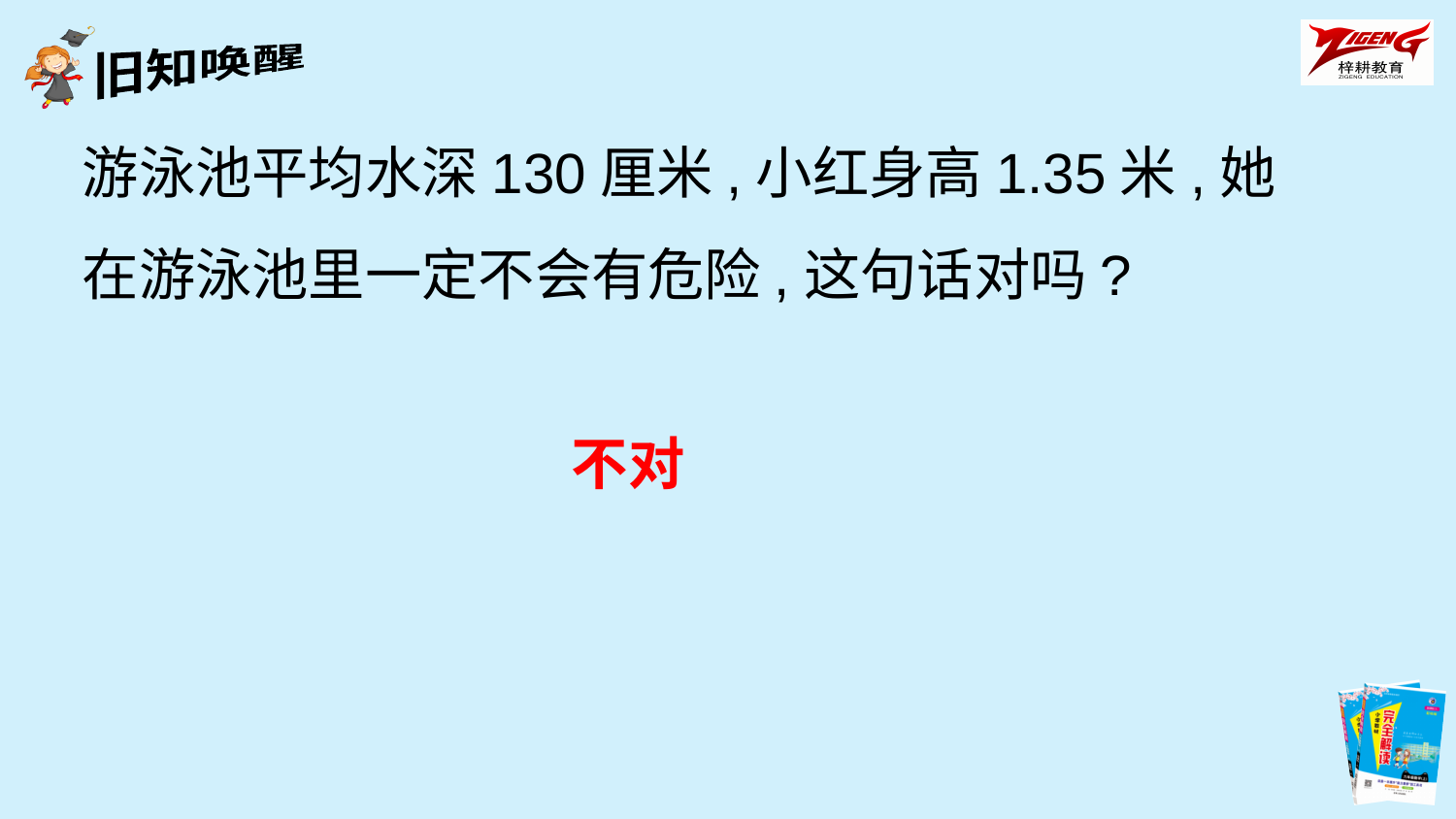

游泳池平均水深130厘米,小红身高1.35米,她在游泳池里一定不会有危险,这句话对吗?
不对